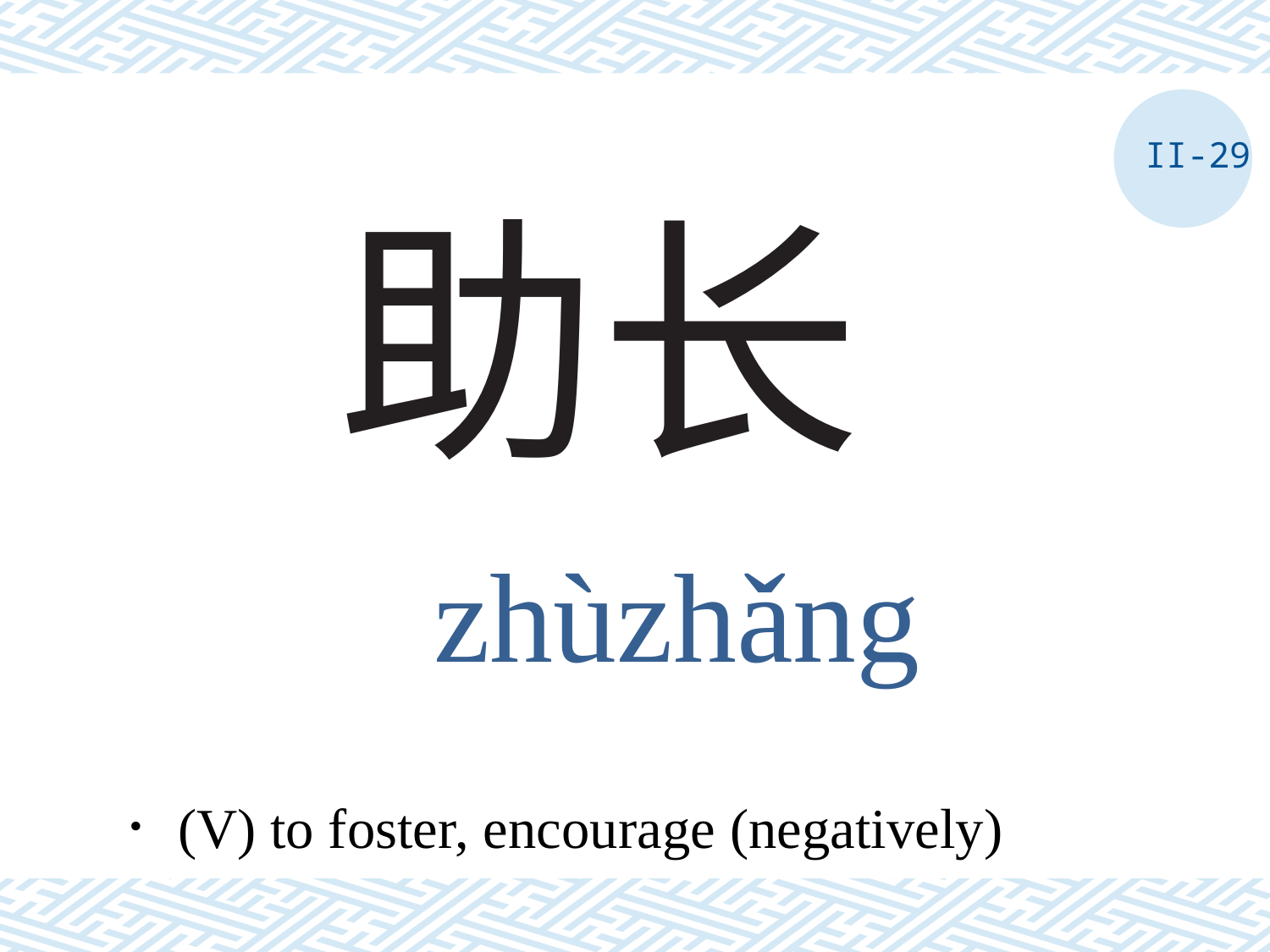

II-29

# 助长
zhùzhǎng
．(V) to foster, encourage (negatively)